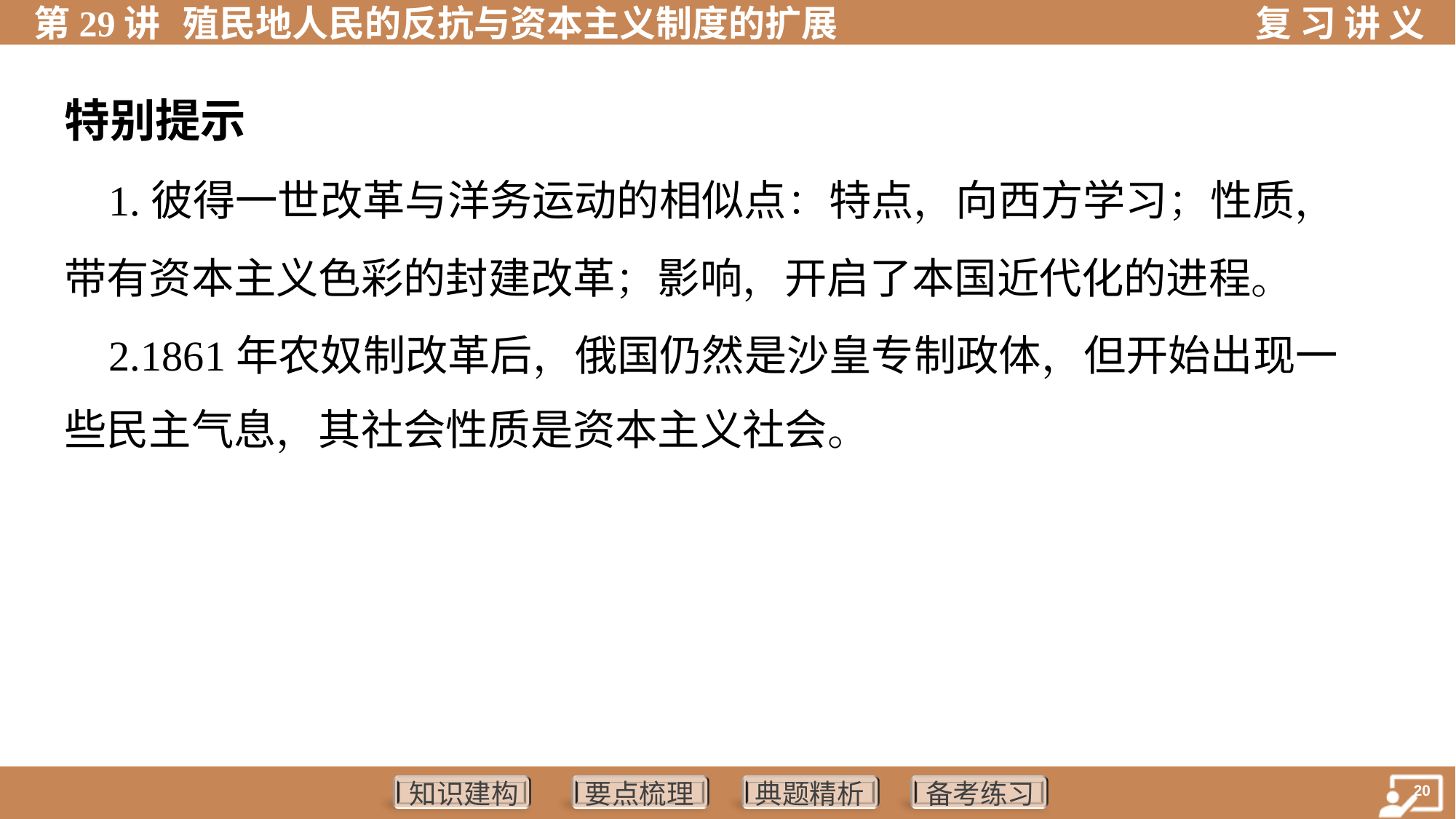

特别提示
    1.彼得一世改革与洋务运动的相似点：特点，向西方学习；性质，
带有资本主义色彩的封建改革；影响，开启了本国近代化的进程。
    2.1861年农奴制改革后，俄国仍然是沙皇专制政体，但开始出现一
些民主气息，其社会性质是资本主义社会。